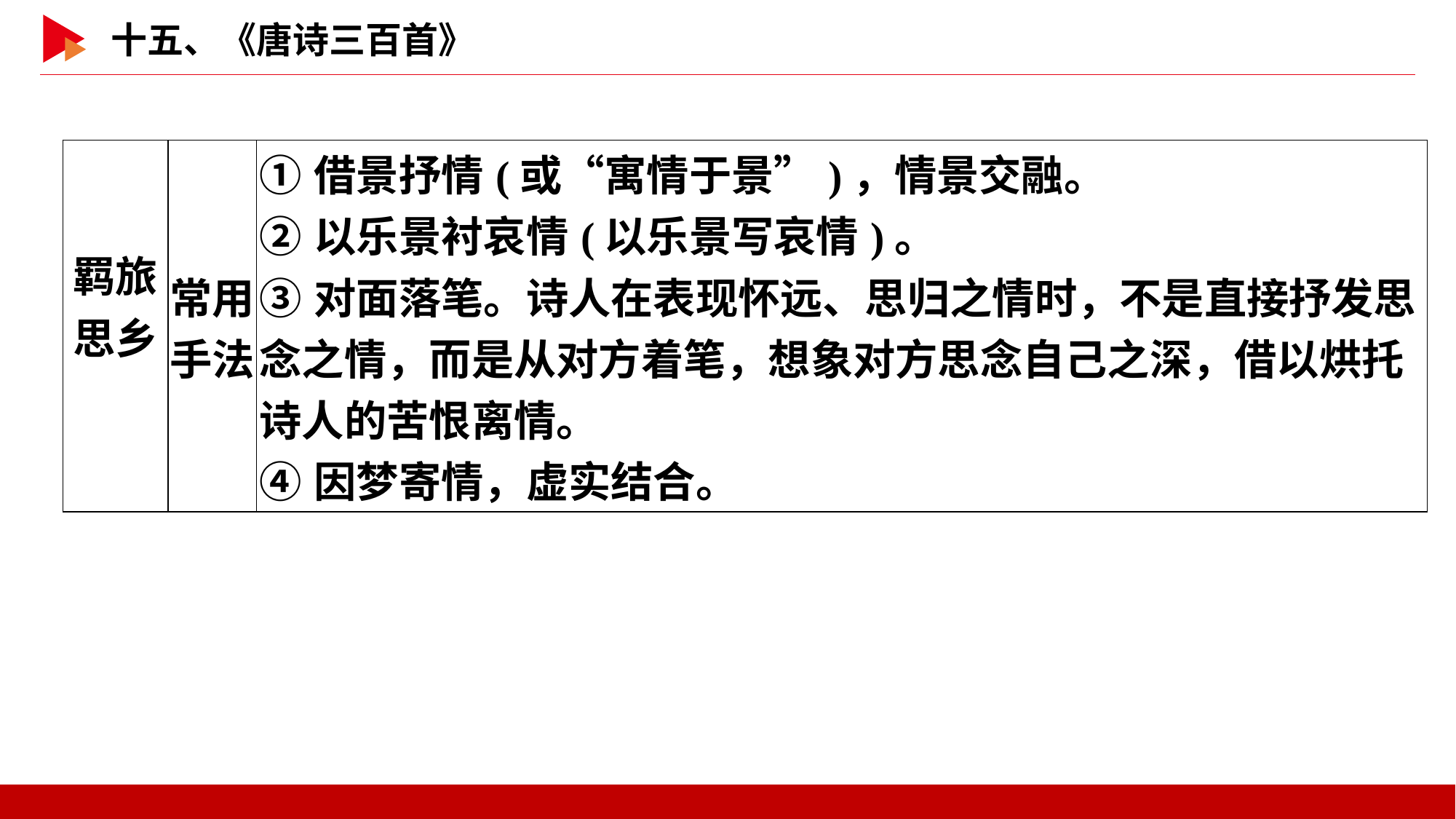

| 羁旅 思乡 | 常用 手法 | ①借景抒情(或“寓情于景”)，情景交融。 ②以乐景衬哀情(以乐景写哀情)。 ③对面落笔。诗人在表现怀远、思归之情时，不是直接抒发思念之情，而是从对方着笔，想象对方思念自己之深，借以烘托诗人的苦恨离情。 ④因梦寄情，虚实结合。 |
| --- | --- | --- |